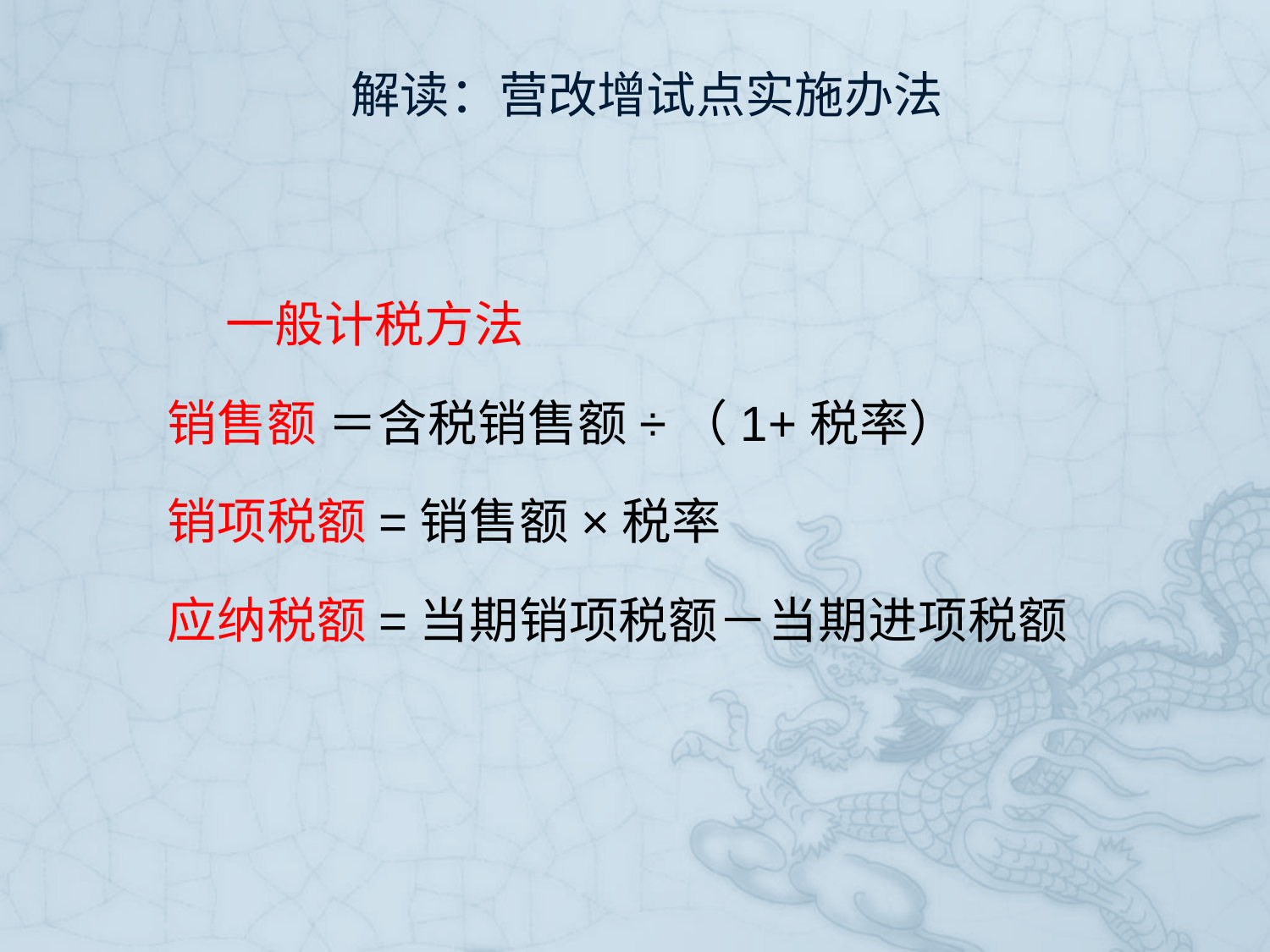

# 解读：营改增试点实施办法

    一般计税方法
销售额 ＝含税销售额÷（1+税率）
销项税额=销售额×税率
应纳税额=当期销项税额－当期进项税额